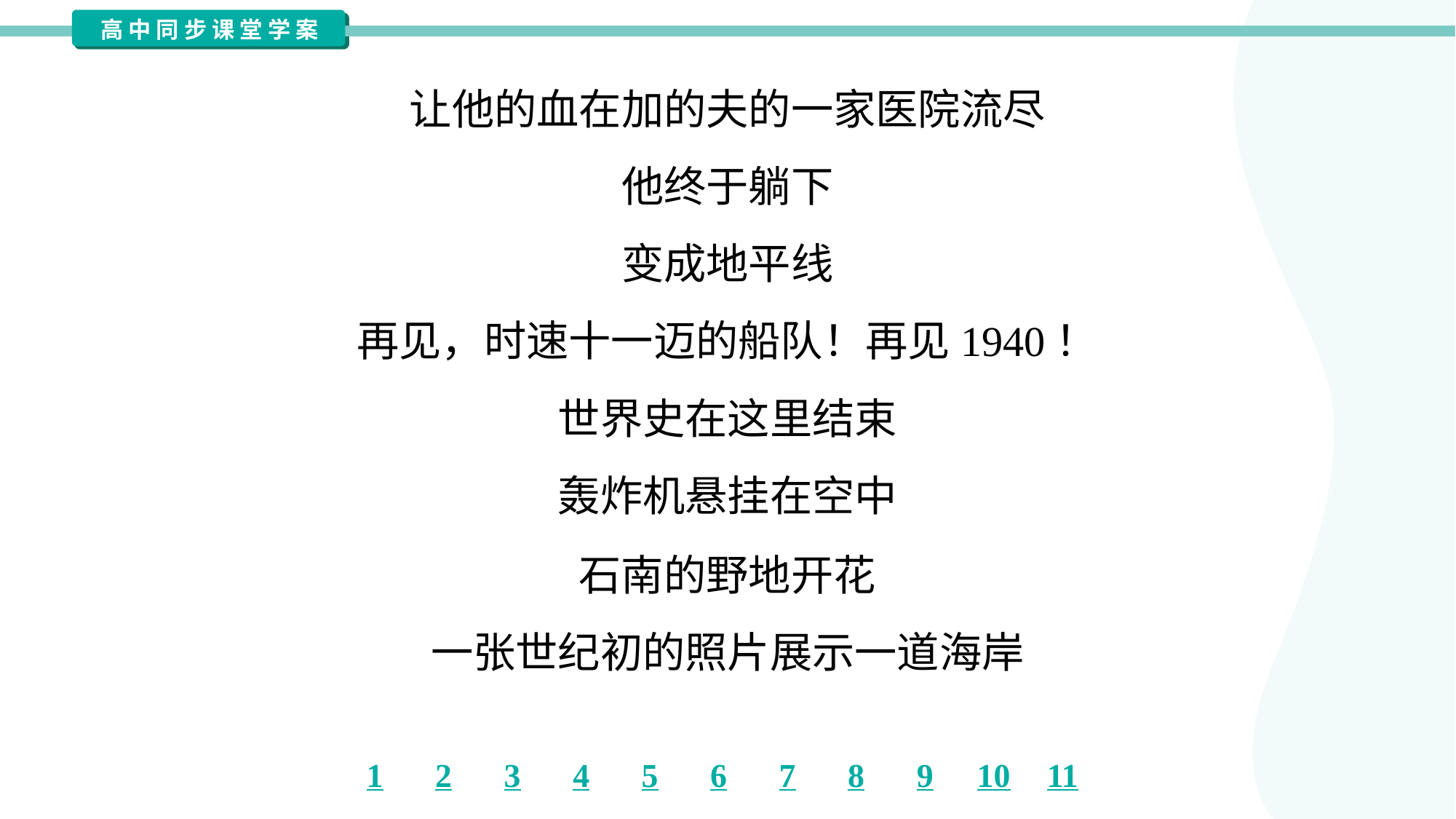

让他的血在加的夫的一家医院流尽
他终于躺下
变成地平线
再见，时速十一迈的船队！再见1940！
世界史在这里结束
轰炸机悬挂在空中
石南的野地开花
一张世纪初的照片展示一道海岸